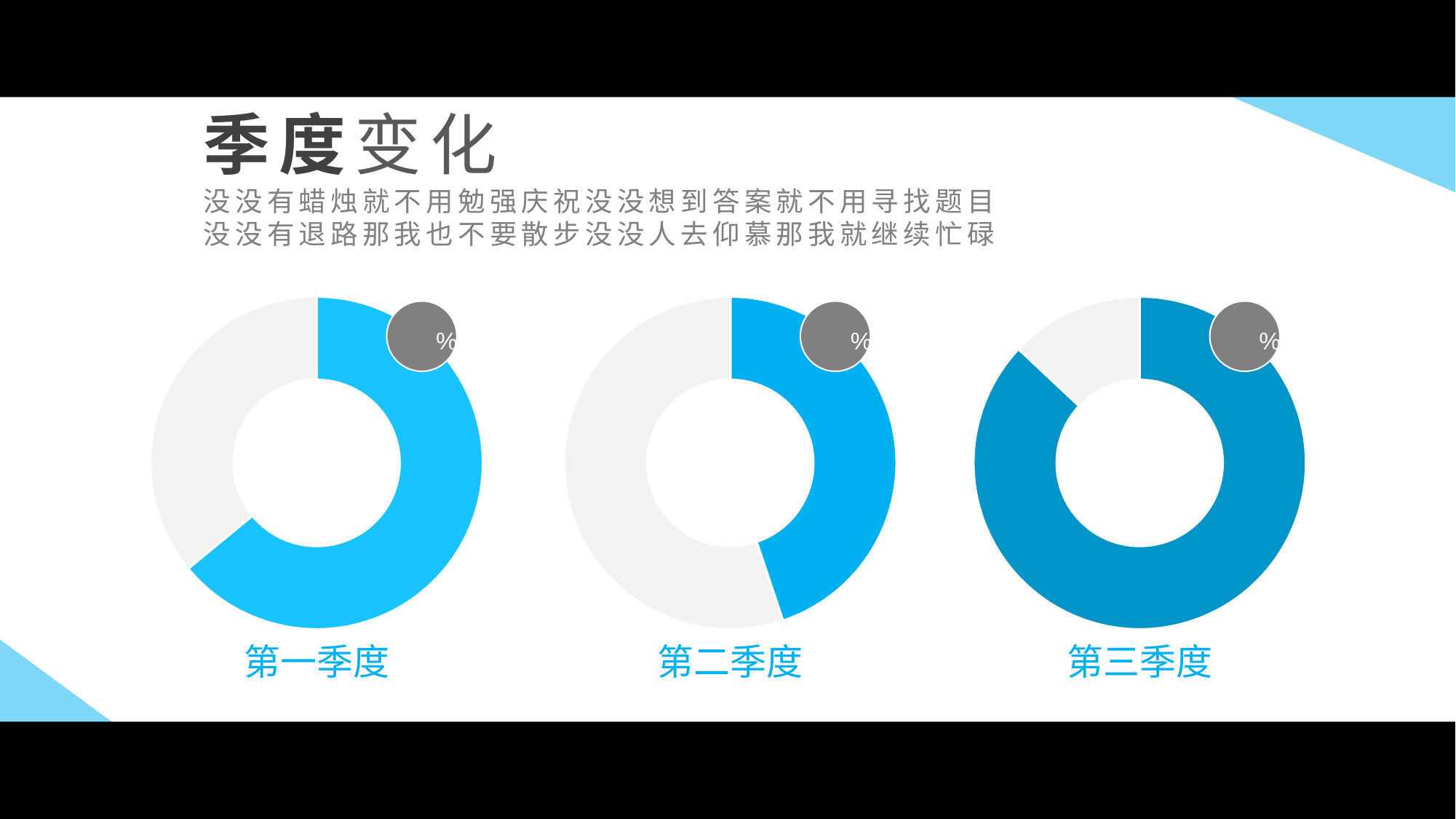

季度变化
没没有蜡烛就不用勉强庆祝没没想到答案就不用寻找题目
没没有退路那我也不要散步没没人去仰慕那我就继续忙碌
e7d195523061f1c06526803b853d33da37c806682655e537E2A928F3AEA1D11B2C74CA1ADE48C493B3BE6AAFC7DC1413F1D3DE5144BCB5B8EB55459D8BD2DD86CA978BCF0EF961A7AF6DF4AA15BE1927FE2DC0399281CA13F5FF3BC2BB46FFC9F5AA35C3113760E3D2573A04BDF891766F9537AFB919BD4A0DDF84983D4316A4056C223346809CFA

### Chart

| Category | 销售额 |
|---|---|
| 第一季度 | 57.0 |
| 第二季度 | 32.0 |

### Chart

| Category | 销售额 |
|---|---|
| 第一季度 | 35.0 |
| 第二季度 | 43.0 |

### Chart

| Category | 销售额 |
|---|---|
| 第一季度 | 87.0 |
| 第二季度 | 13.0 |

%
%
%
0
3
8
12
19
23
27
33
45
57
0
3
8
12
19
23
27
32
34
35
0
3
8
12
19
48
67
80
85
87
第一季度
第二季度
第三季度

38.52+3.36=41.88
Time delay(勿删)